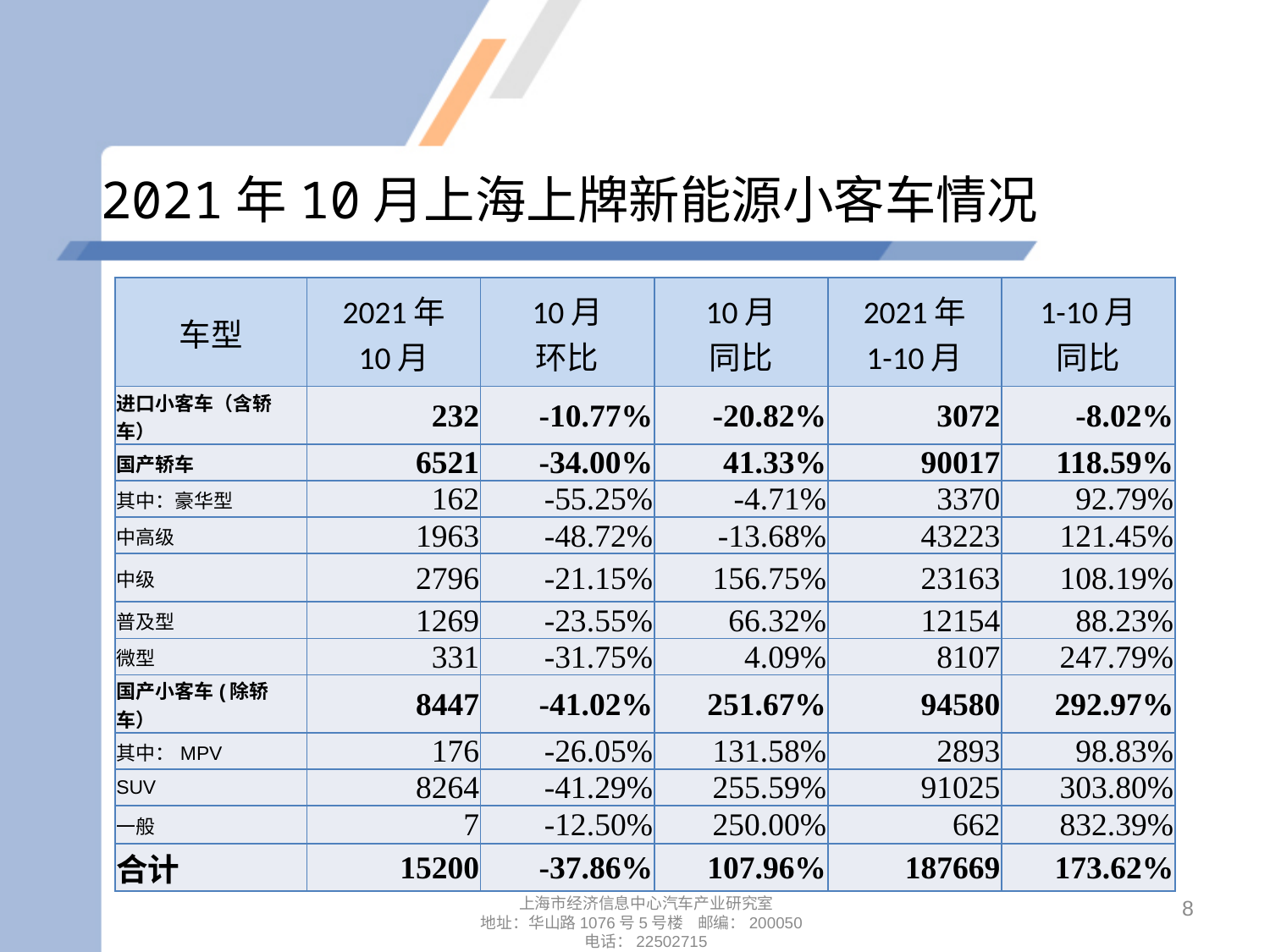

# 2021年10月上海上牌新能源小客车情况
| 车型 | 2021年 10月 | 10月 环比 | 10月 同比 | 2021年 1-10月 | 1-10月 同比 |
| --- | --- | --- | --- | --- | --- |
| 进口小客车（含轿车） | 232 | -10.77% | -20.82% | 3072 | -8.02% |
| 国产轿车 | 6521 | -34.00% | 41.33% | 90017 | 118.59% |
| 其中：豪华型 | 162 | -55.25% | -4.71% | 3370 | 92.79% |
| 中高级 | 1963 | -48.72% | -13.68% | 43223 | 121.45% |
| 中级 | 2796 | -21.15% | 156.75% | 23163 | 108.19% |
| 普及型 | 1269 | -23.55% | 66.32% | 12154 | 88.23% |
| 微型 | 331 | -31.75% | 4.09% | 8107 | 247.79% |
| 国产小客车(除轿车） | 8447 | -41.02% | 251.67% | 94580 | 292.97% |
| 其中：MPV | 176 | -26.05% | 131.58% | 2893 | 98.83% |
| SUV | 8264 | -41.29% | 255.59% | 91025 | 303.80% |
| 一般 | 7 | -12.50% | 250.00% | 662 | 832.39% |
| 合计 | 15200 | -37.86% | 107.96% | 187669 | 173.62% |

8
上海市经济信息中心汽车产业研究室
地址：华山路1076号5号楼    邮编：200050
电话：22502715